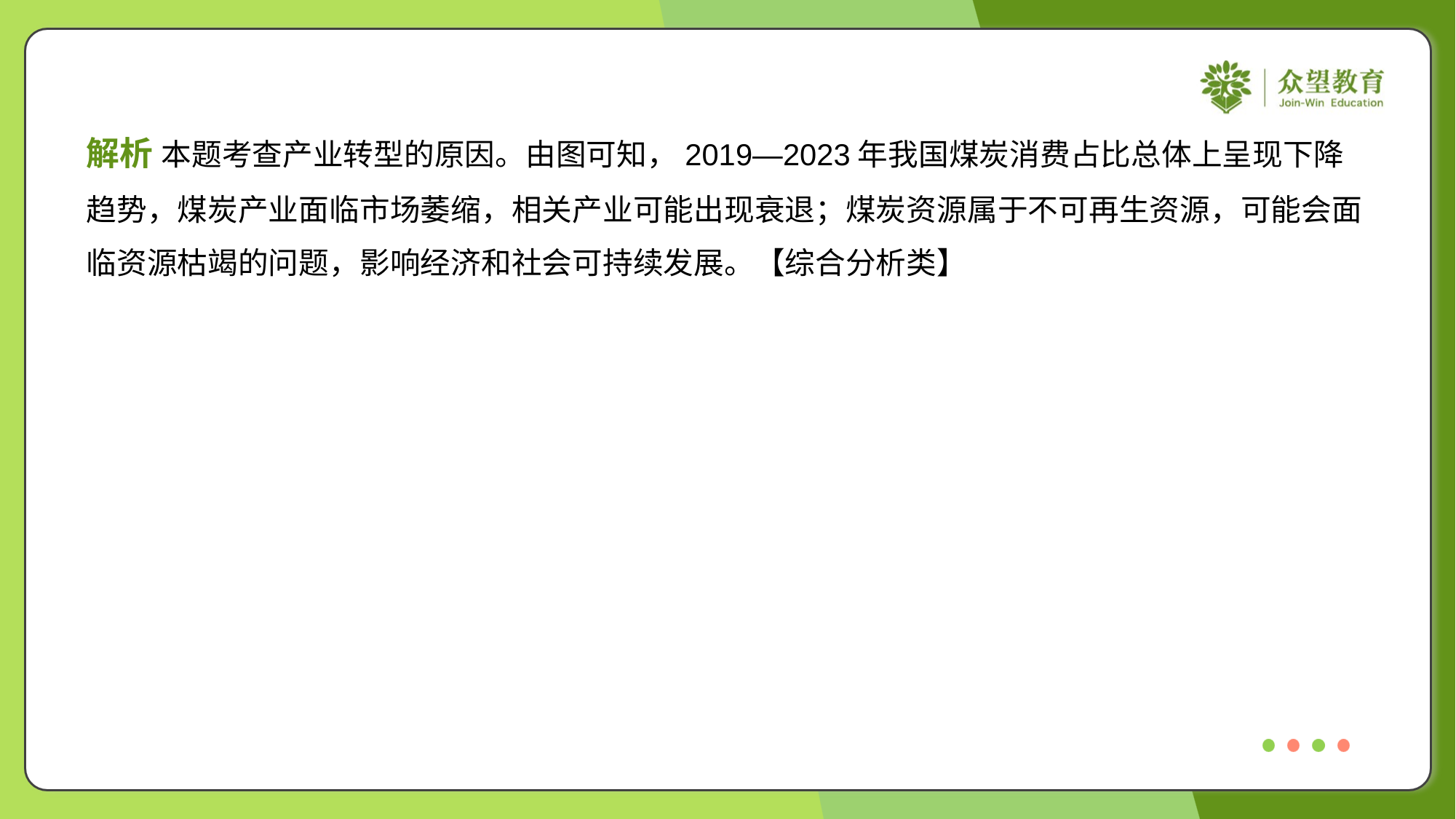

解析 本题考查产业转型的原因。由图可知，2019—2023年我国煤炭消费占比总体上呈现下降
趋势，煤炭产业面临市场萎缩，相关产业可能出现衰退；煤炭资源属于不可再生资源，可能会面
临资源枯竭的问题，影响经济和社会可持续发展。【综合分析类】